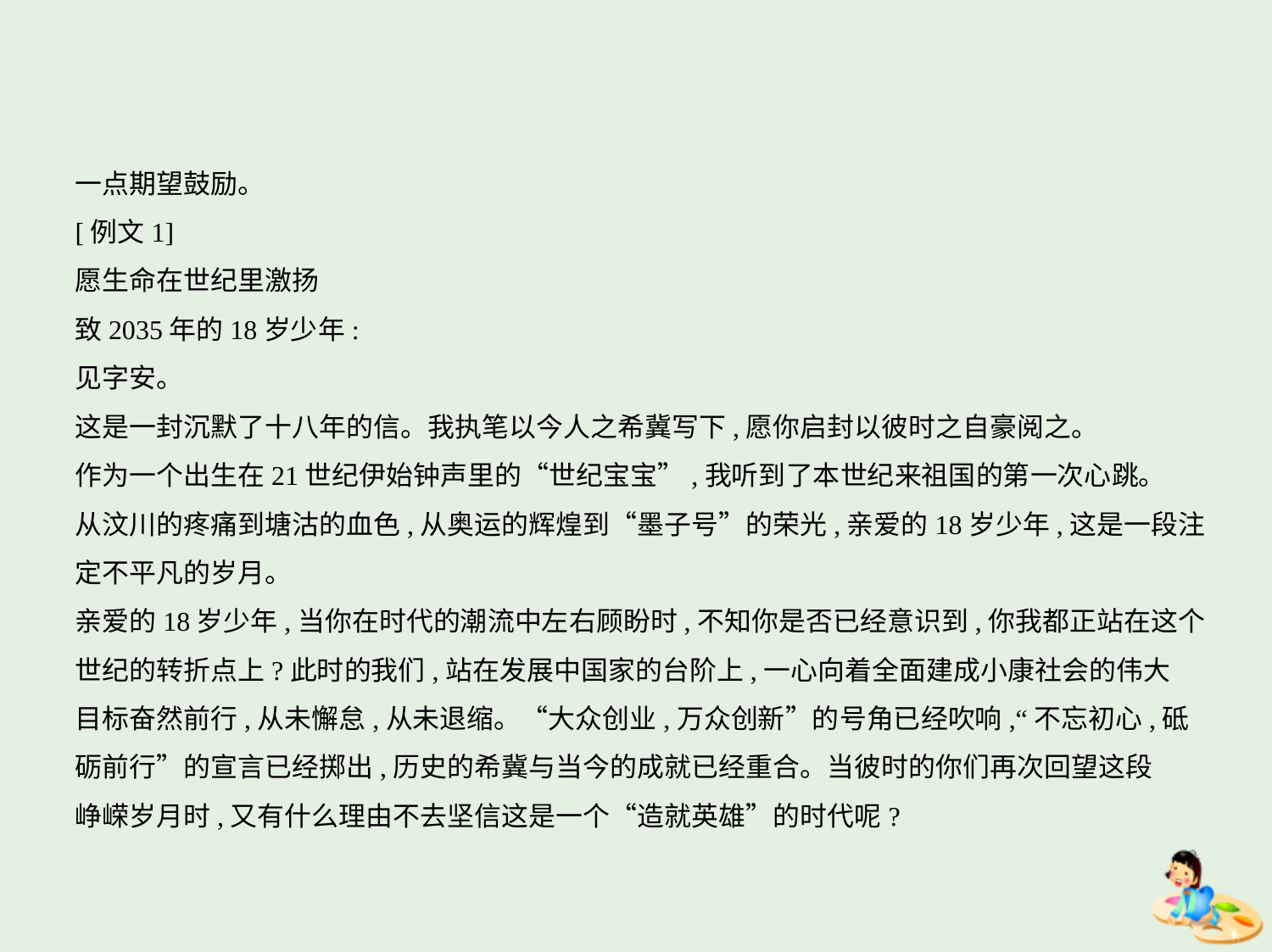

一点期望鼓励。
[例文1]
愿生命在世纪里激扬
致2035年的18岁少年:
见字安。
这是一封沉默了十八年的信。我执笔以今人之希冀写下,愿你启封以彼时之自豪阅之。
作为一个出生在21世纪伊始钟声里的“世纪宝宝”,我听到了本世纪来祖国的第一次心跳。
从汶川的疼痛到塘沽的血色,从奥运的辉煌到“墨子号”的荣光,亲爱的18岁少年,这是一段注
定不平凡的岁月。
亲爱的18岁少年,当你在时代的潮流中左右顾盼时,不知你是否已经意识到,你我都正站在这个
世纪的转折点上?此时的我们,站在发展中国家的台阶上,一心向着全面建成小康社会的伟大
目标奋然前行,从未懈怠,从未退缩。“大众创业,万众创新”的号角已经吹响,“不忘初心,砥
砺前行”的宣言已经掷出,历史的希冀与当今的成就已经重合。当彼时的你们再次回望这段
峥嵘岁月时,又有什么理由不去坚信这是一个“造就英雄”的时代呢?